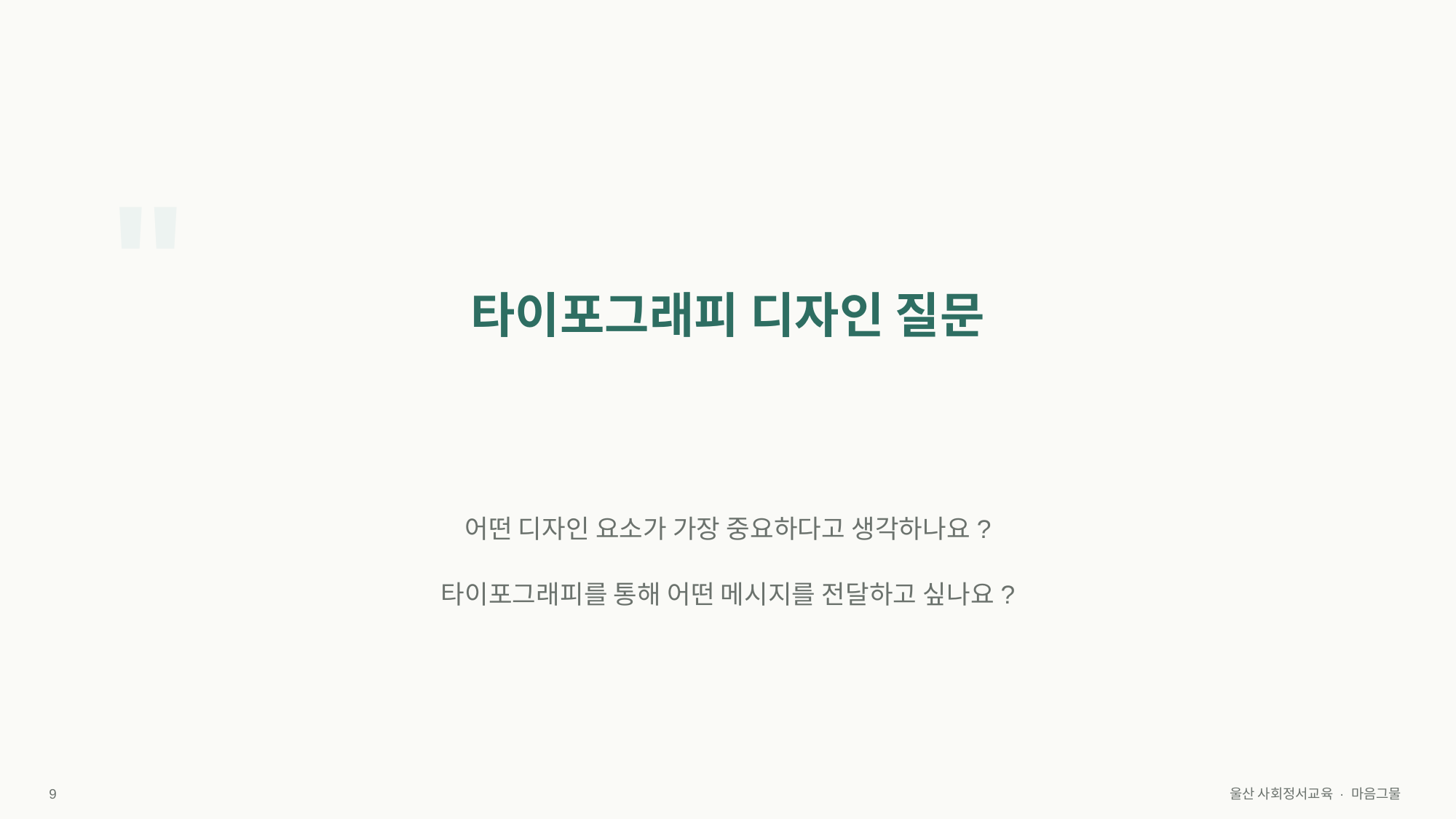

"
타이포그래피 디자인 질문
어떤 디자인 요소가 가장 중요하다고 생각하나요?
타이포그래피를 통해 어떤 메시지를 전달하고 싶나요?
9
울산 사회정서교육 · 마음그물